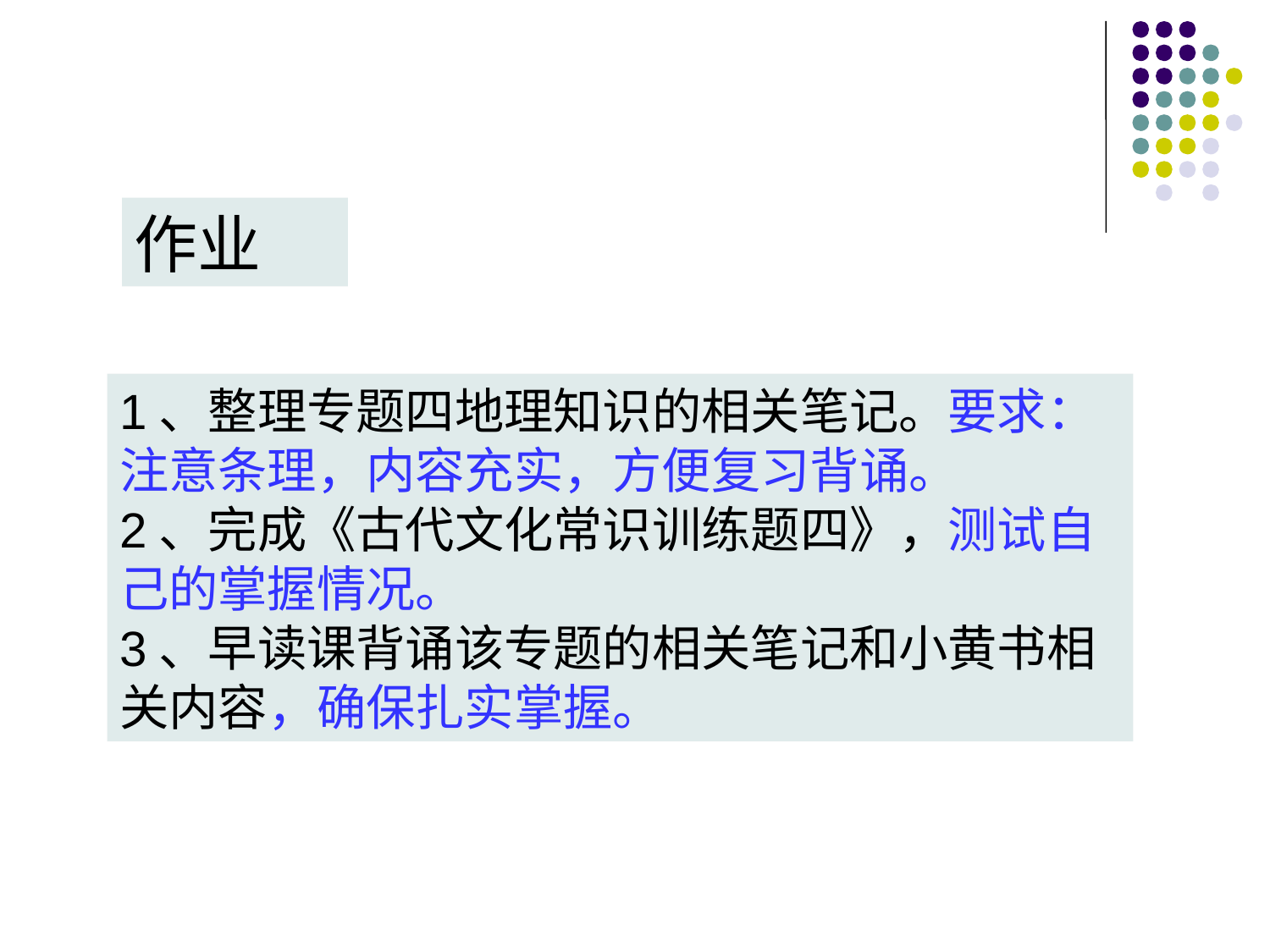

作业
1、整理专题四地理知识的相关笔记。要求：注意条理，内容充实，方便复习背诵。
2、完成《古代文化常识训练题四》，测试自己的掌握情况。
3、早读课背诵该专题的相关笔记和小黄书相关内容，确保扎实掌握。